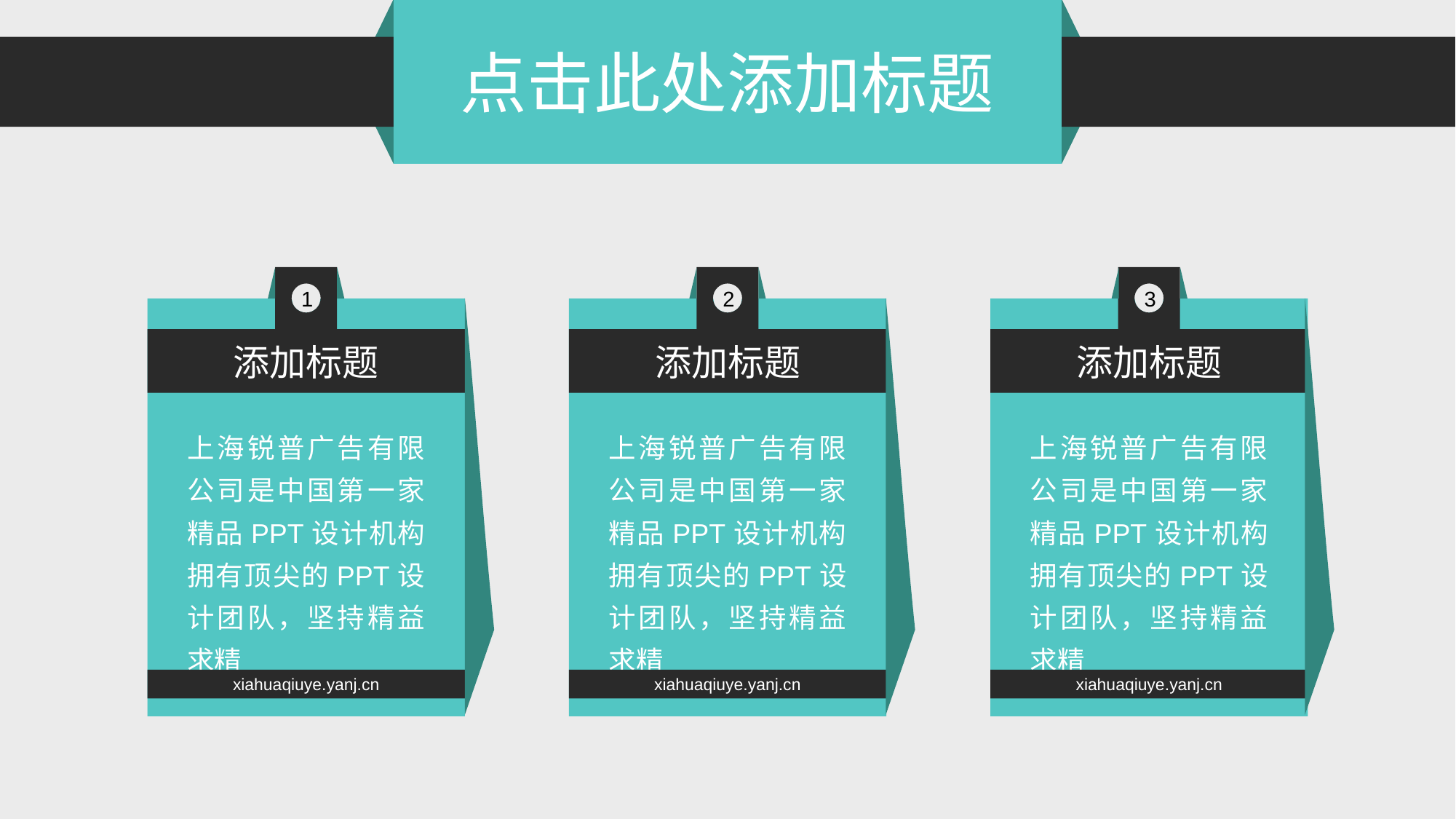

点击此处添加标题

1

添加标题
上海锐普广告有限公司是中国第一家精品PPT设计机构拥有顶尖的PPT设计团队，坚持精益求精
xiahuaqiuye.yanj.cn

2

添加标题
上海锐普广告有限公司是中国第一家精品PPT设计机构拥有顶尖的PPT设计团队，坚持精益求精
xiahuaqiuye.yanj.cn

3

添加标题
上海锐普广告有限公司是中国第一家精品PPT设计机构拥有顶尖的PPT设计团队，坚持精益求精
xiahuaqiuye.yanj.cn